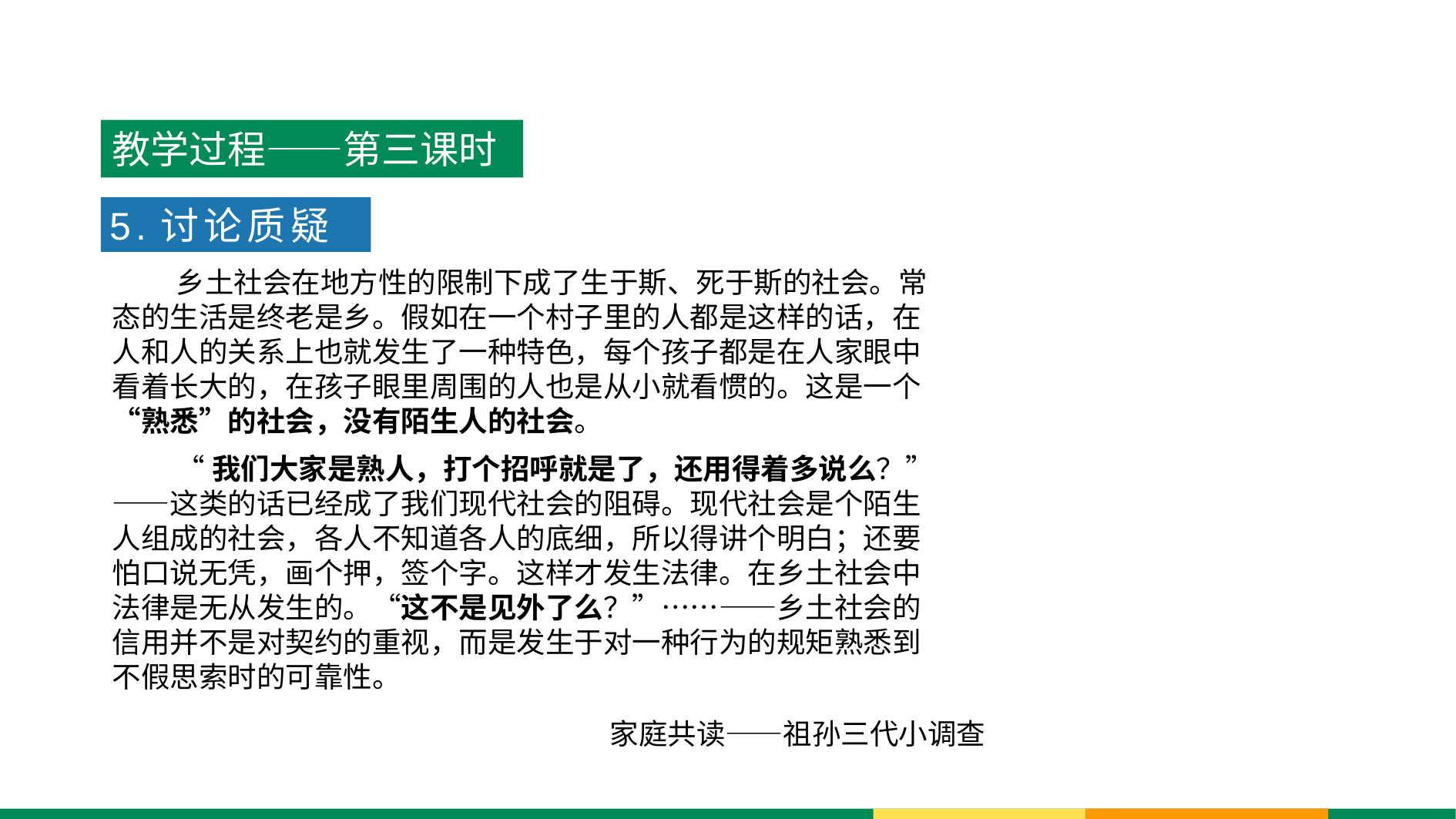

教学过程——第三课时
5.讨论质疑
乡土社会在地方性的限制下成了生于斯、死于斯的社会。常态的生活是终老是乡。假如在一个村子里的人都是这样的话，在人和人的关系上也就发生了一种特色，每个孩子都是在人家眼中看着长大的，在孩子眼里周围的人也是从小就看惯的。这是一个“熟悉”的社会，没有陌生人的社会。
“我们大家是熟人，打个招呼就是了，还用得着多说么？”——这类的话已经成了我们现代社会的阻碍。现代社会是个陌生人组成的社会，各人不知道各人的底细，所以得讲个明白；还要怕口说无凭，画个押，签个字。这样才发生法律。在乡土社会中法律是无从发生的。“这不是见外了么？”……——乡土社会的信用并不是对契约的重视，而是发生于对一种行为的规矩熟悉到不假思索时的可靠性。
家庭共读——祖孙三代小调查